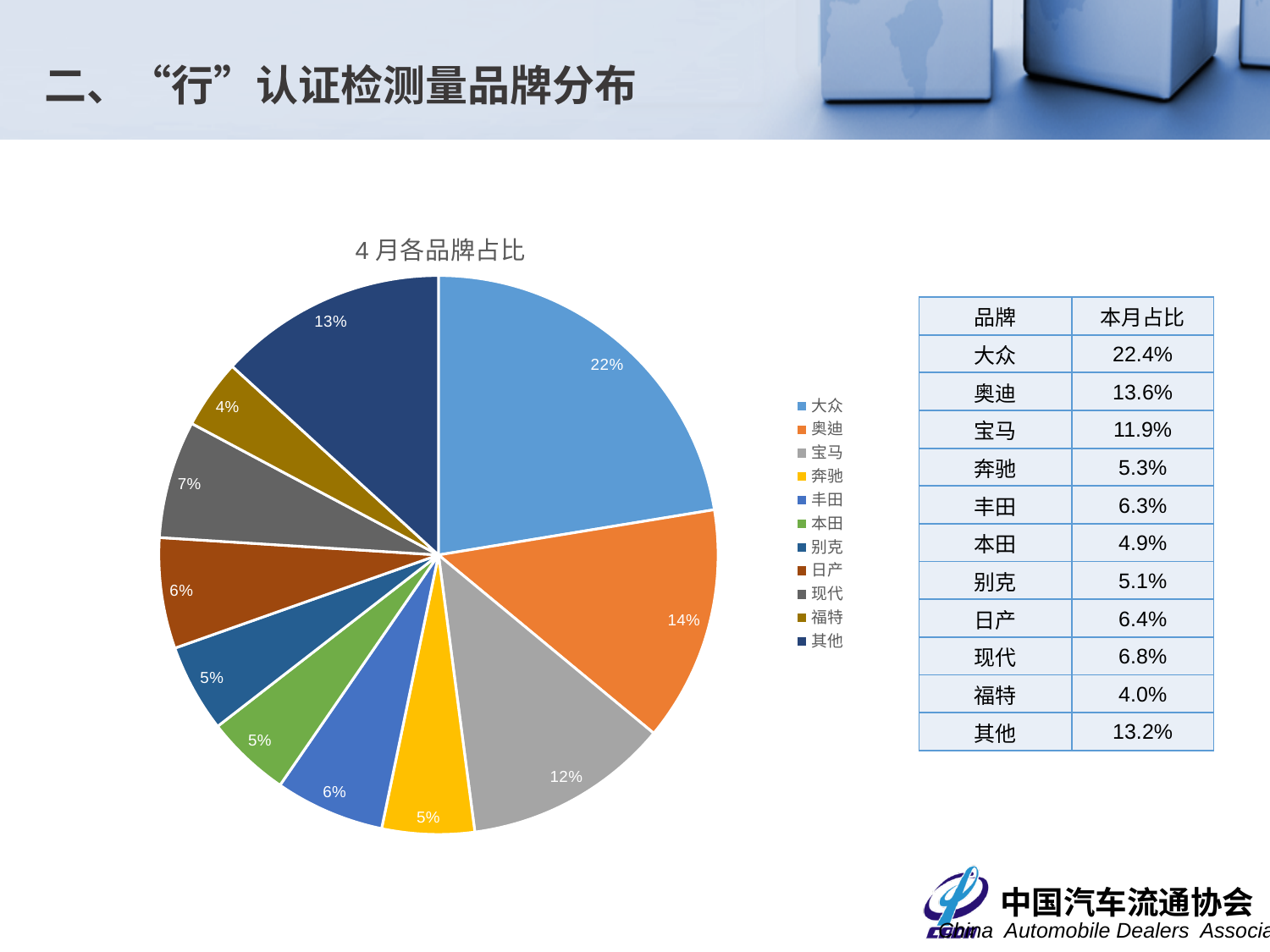

二、“行”认证检测量品牌分布

### Chart: 4月各品牌占比

| Category |  |
|---|---|
| 大众 | 0.224 |
| 奥迪 | 0.136 |
| 宝马 | 0.119 |
| 奔驰 | 0.05341002465078061 |
| 丰田 | 0.06327033689400165 |
| 本田 | 0.049 |
| 别克 | 0.05094494658997535 |
| 日产 | 0.064 |
| 现代 | 0.068 |
| 福特 | 0.04 |
| 其他 | 0.132 |
| 品牌 | 本月占比 |
| --- | --- |
| 大众 | 22.4% |
| 奥迪 | 13.6% |
| 宝马 | 11.9% |
| 奔驰 | 5.3% |
| 丰田 | 6.3% |
| 本田 | 4.9% |
| 别克 | 5.1% |
| 日产 | 6.4% |
| 现代 | 6.8% |
| 福特 | 4.0% |
| 其他 | 13.2% |